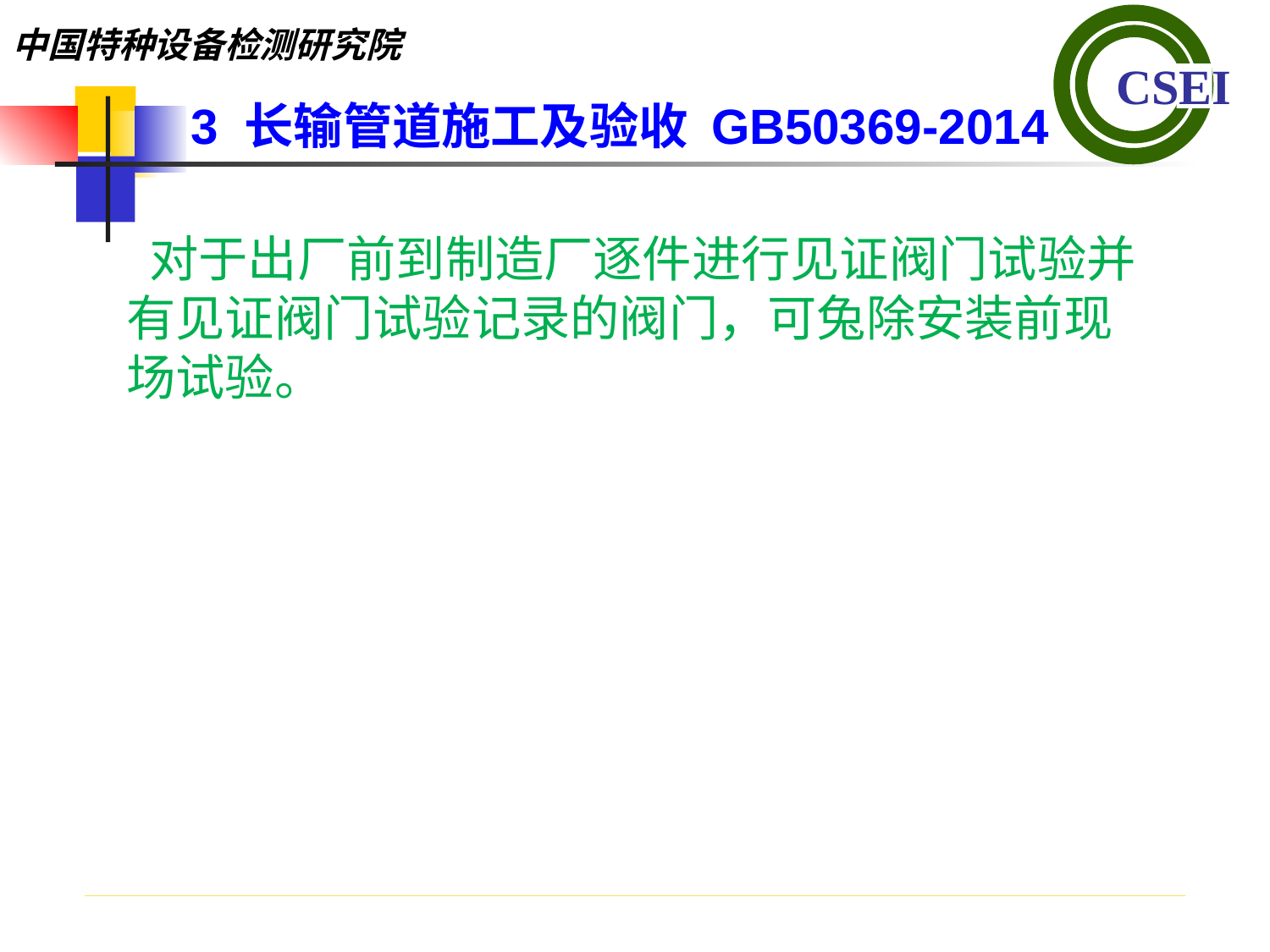

3 长输管道施工及验收 GB50369-2014
 对于出厂前到制造厂逐件进行见证阀门试验并有见证阀门试验记录的阀门，可兔除安装前现场试验。